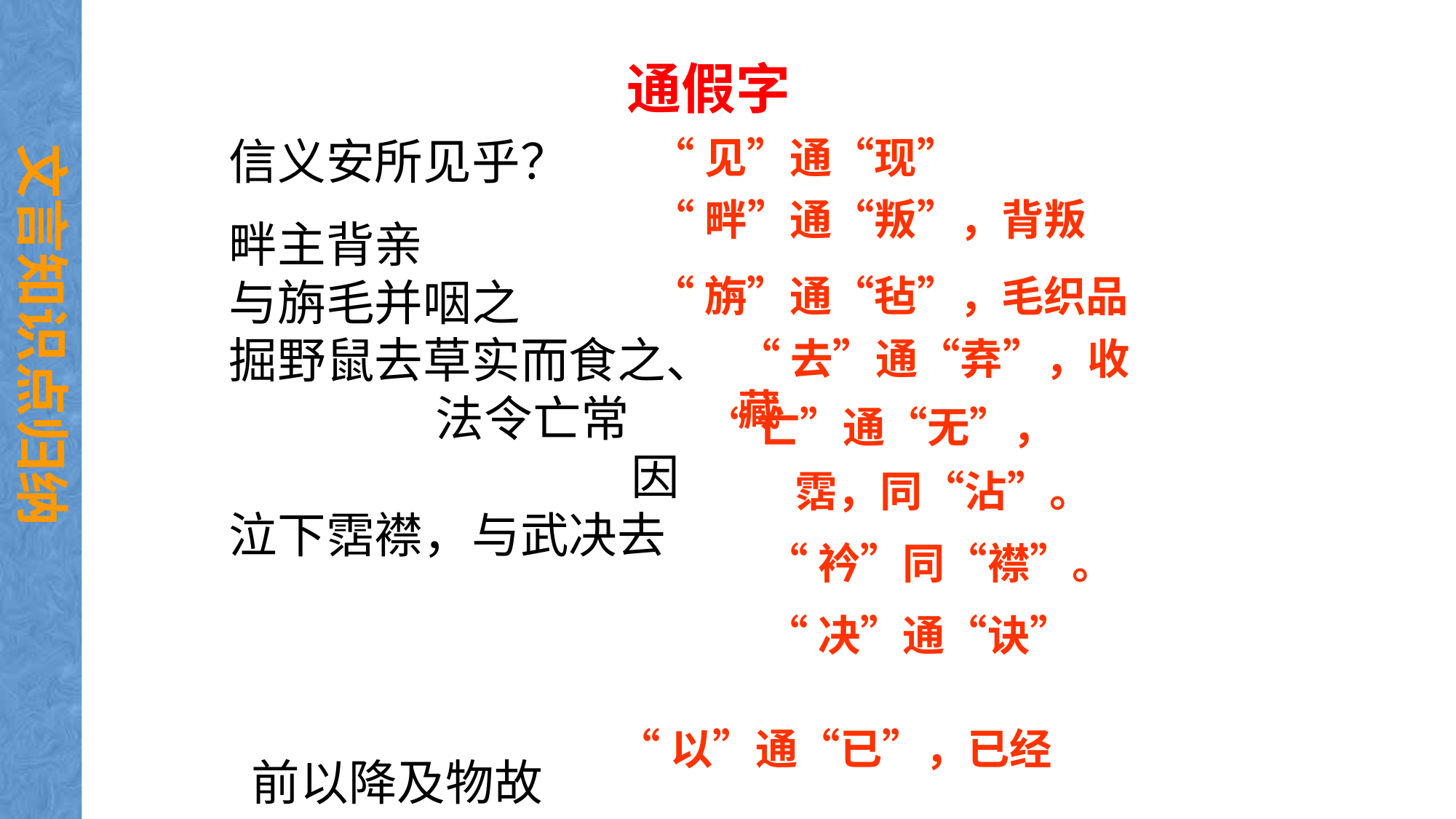

通假字
“见”通“现”
信义安所见乎？
畔主背亲                         与旃毛并咽之               掘野鼠去草实而食之、                    法令亡常                                             因泣下霑襟，与武决去

 前以降及物故
文言知识点归纳
“畔”通“叛”，背叛
“旃”通“毡”，毛织品
“去”通“弆”，收藏
“亡”通“无”，
  霑，同“沾”。
“衿”同“襟”。
“决”通“诀”
“以”通“已”，已经